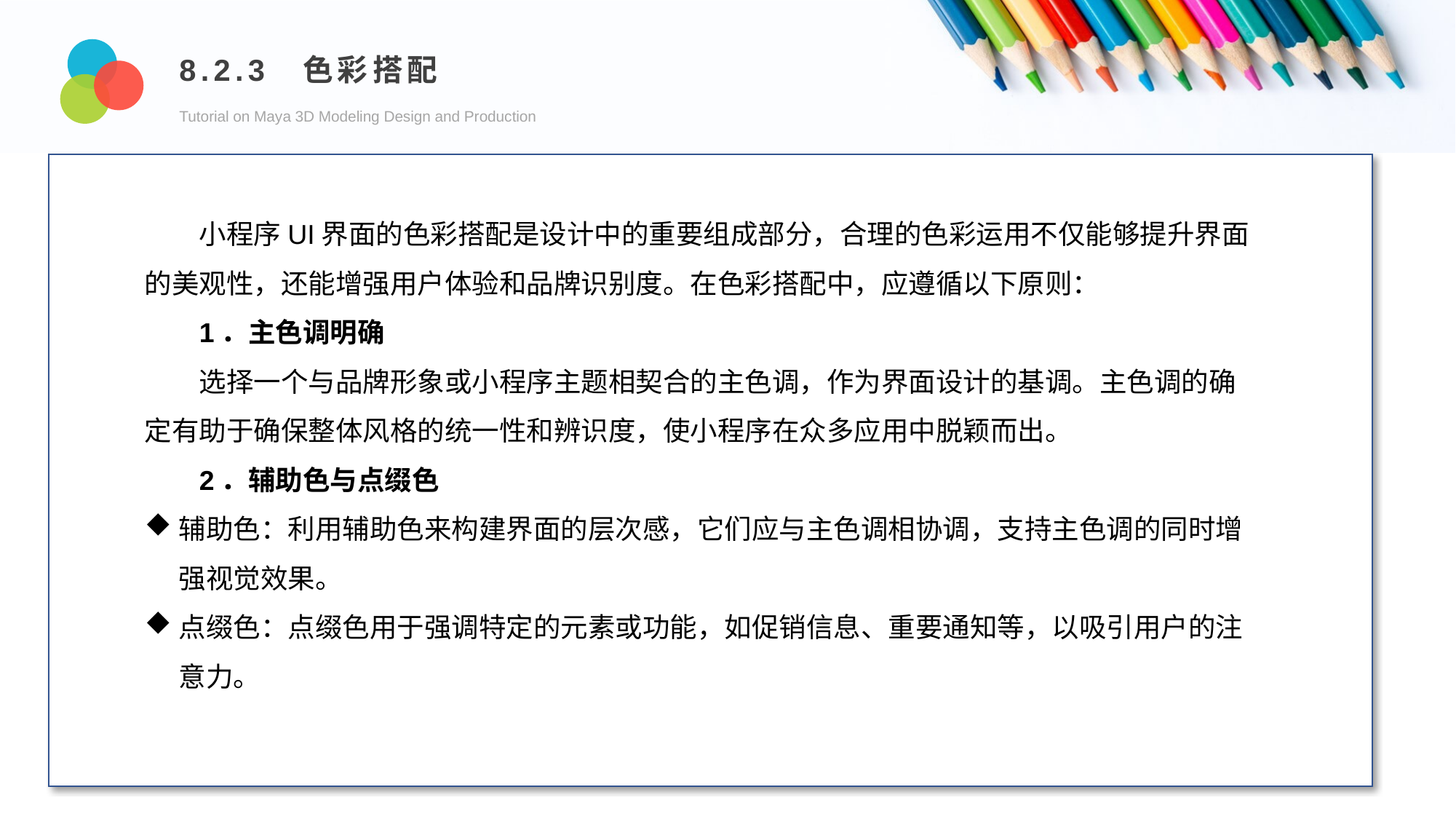

8.2.3  色彩搭配
Tutorial on Maya 3D Modeling Design and Production
Design and Production
小程序UI界面的色彩搭配是设计中的重要组成部分，合理的色彩运用不仅能够提升界面的美观性，还能增强用户体验和品牌识别度。在色彩搭配中，应遵循以下原则：
1．主色调明确
选择一个与品牌形象或小程序主题相契合的主色调，作为界面设计的基调。主色调的确定有助于确保整体风格的统一性和辨识度，使小程序在众多应用中脱颖而出。
2．辅助色与点缀色
辅助色：利用辅助色来构建界面的层次感，它们应与主色调相协调，支持主色调的同时增强视觉效果。
点缀色：点缀色用于强调特定的元素或功能，如促销信息、重要通知等，以吸引用户的注意力。